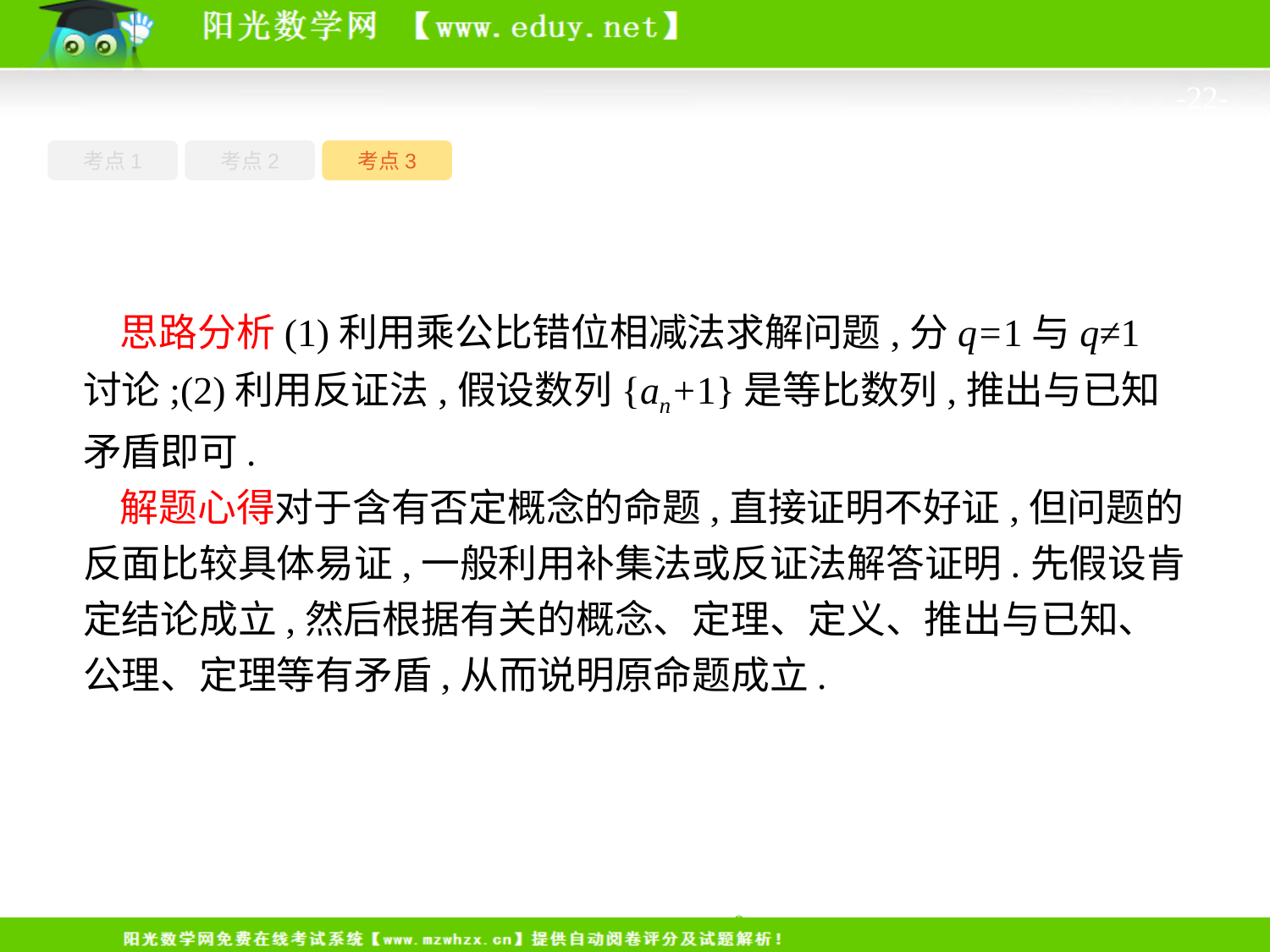

-22-
考点1
考点3
考点2
思路分析(1)利用乘公比错位相减法求解问题,分q=1与q≠1讨论;(2)利用反证法,假设数列{an+1}是等比数列,推出与已知矛盾即可.
解题心得对于含有否定概念的命题,直接证明不好证,但问题的反面比较具体易证,一般利用补集法或反证法解答证明.先假设肯定结论成立,然后根据有关的概念、定理、定义、推出与已知、公理、定理等有矛盾,从而说明原命题成立.